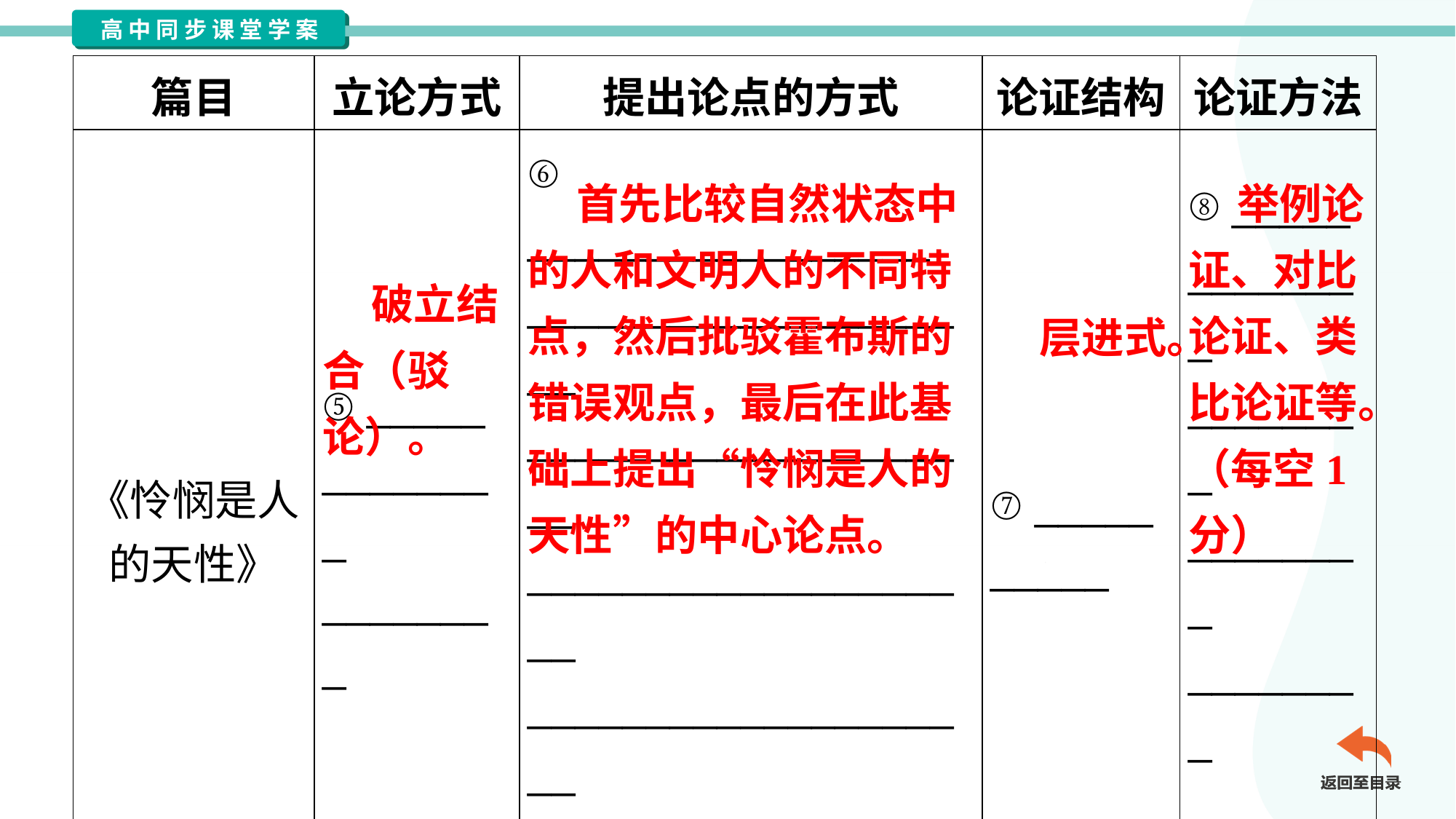

| 篇目 | 立论方式 | 提出论点的方式 | 论证结构 | 论证方法 |
| --- | --- | --- | --- | --- |
| 《怜悯是人 的天性》 | ⑤ \_\_\_\_\_ \_\_\_\_\_\_\_\_ \_\_\_\_\_\_\_\_ | ⑥ \_\_\_\_\_\_\_\_\_\_\_\_\_\_\_\_\_ \_\_\_\_\_\_\_\_\_\_\_\_\_\_\_\_\_\_\_\_ \_\_\_\_\_\_\_\_\_\_\_\_\_\_\_\_\_\_\_\_ \_\_\_\_\_\_\_\_\_\_\_\_\_\_\_\_\_\_\_\_ \_\_\_\_\_\_\_\_\_\_\_\_\_\_\_\_\_\_\_\_ \_\_\_\_\_\_\_\_\_\_\_\_\_\_\_\_\_\_\_\_ | ⑦ \_\_\_\_\_ \_\_\_\_\_ | ⑧ \_\_\_\_\_ \_\_\_\_\_\_\_\_ \_\_\_\_\_\_\_\_ \_\_\_\_\_\_\_\_ \_\_\_\_\_\_\_\_ \_\_\_\_\_\_\_\_ |
    首先比较自然状态中的人和文明人的不同特点，然后批驳霍布斯的错误观点，最后在此基础上提出“怜悯是人的天性”的中心论点。
    举例论证、对比论证、类比论证等。（每空1分）
    破立结合（驳论）。
    层进式。